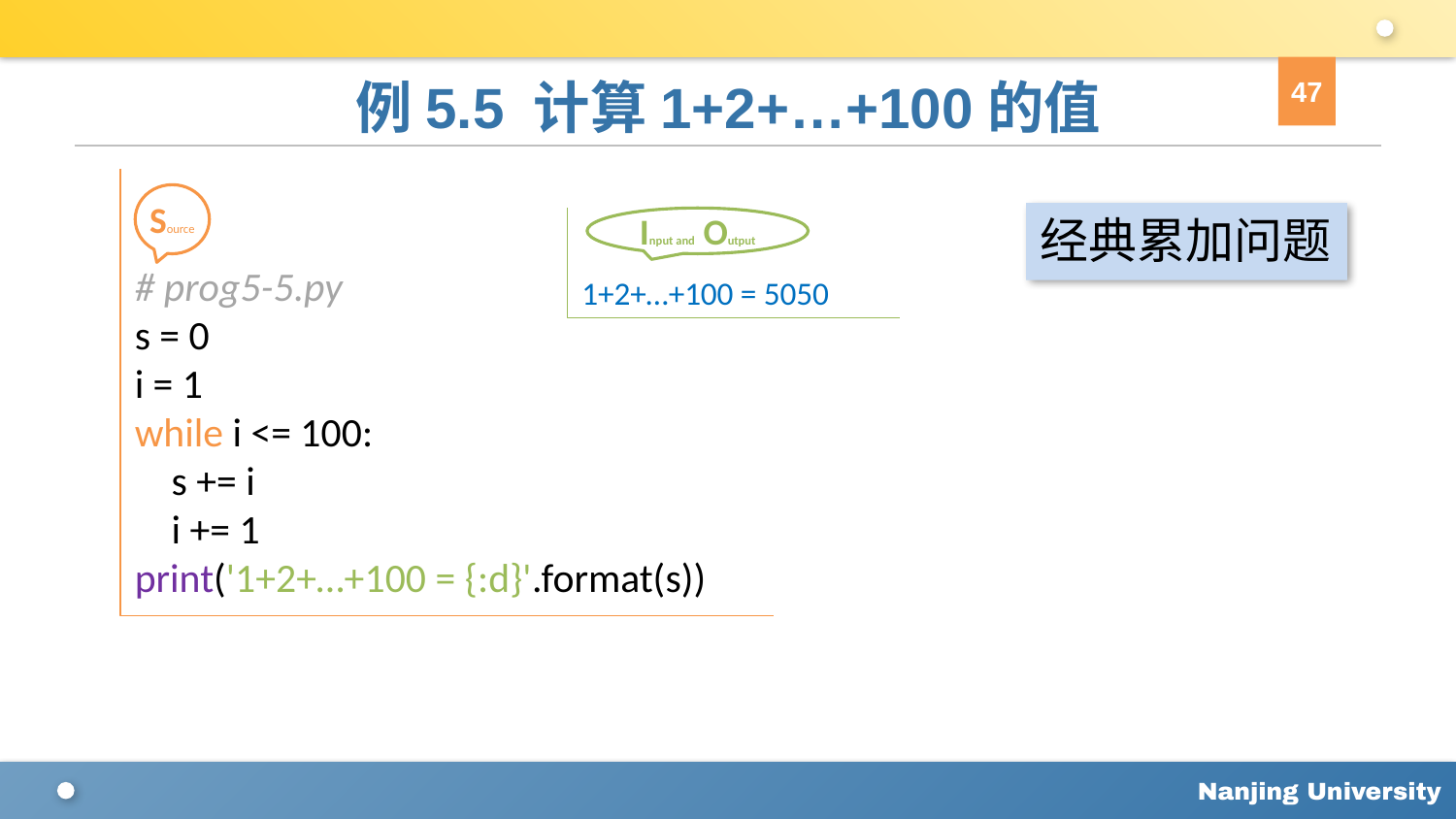

47
# 例5.5 计算1+2+…+100的值

# prog5-5.py
s = 0
i = 1
while i <= 100:
    s += i
    i += 1
print('1+2+…+100 = {:d}'.format(s))
Source
经典累加问题
Input and Output

1+2+…+100 = 5050